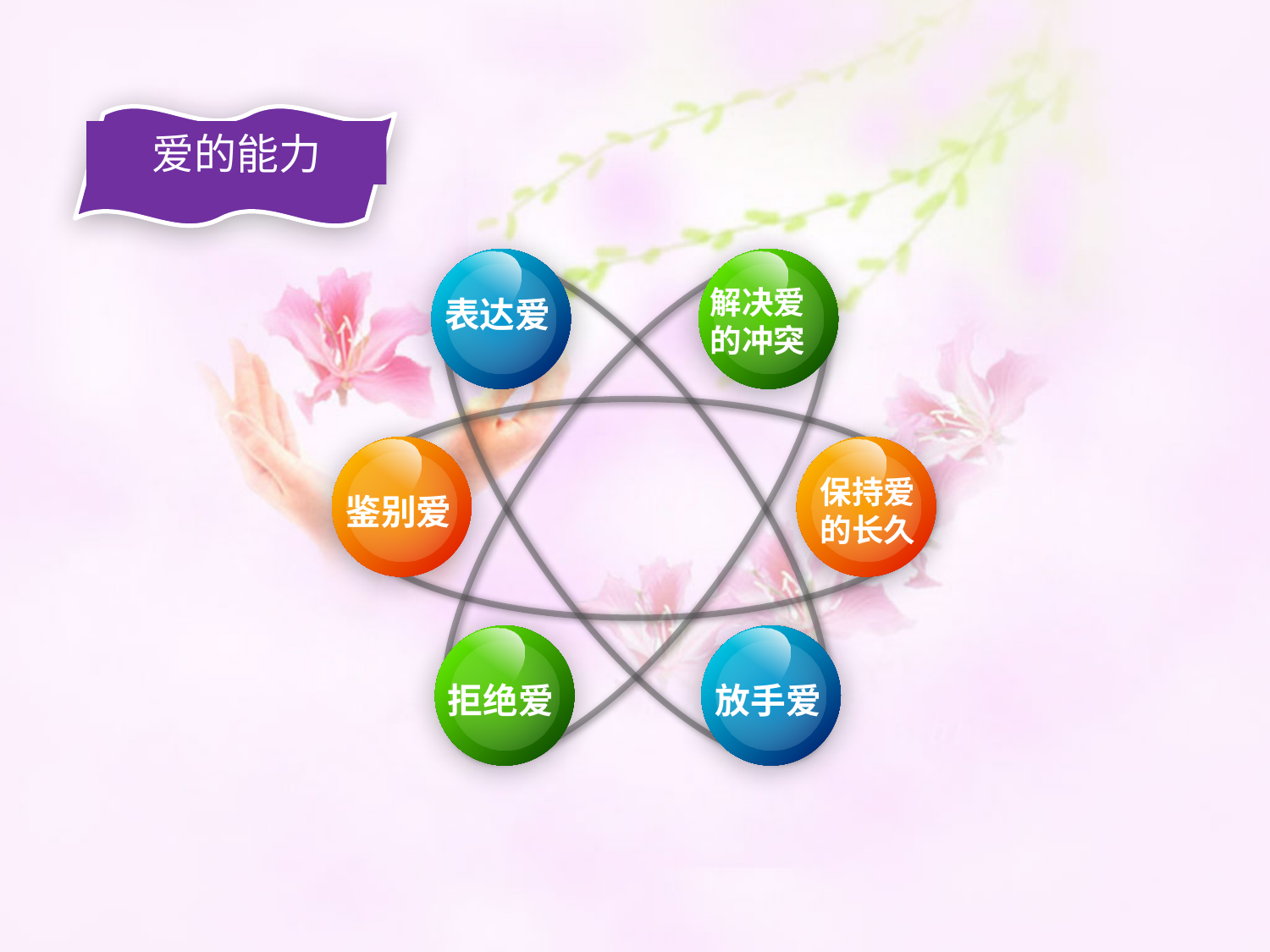

爱的能力

解决爱的冲突
表达爱

保持爱的长久
鉴别爱

拒绝爱
放手爱